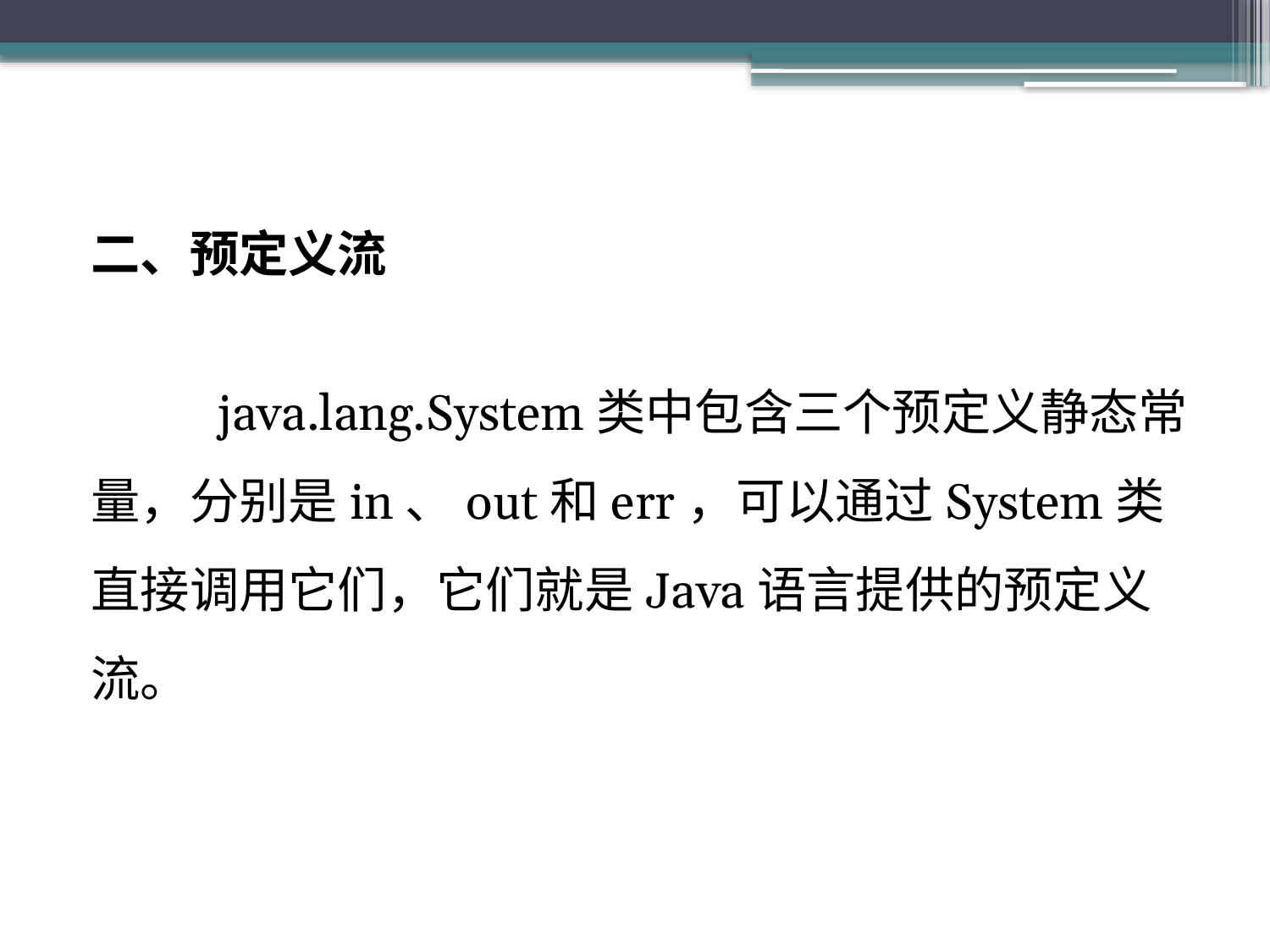

#
二、预定义流

	java.lang.System类中包含三个预定义静态常量，分别是in、out和err，可以通过System类直接调用它们，它们就是Java语言提供的预定义流。